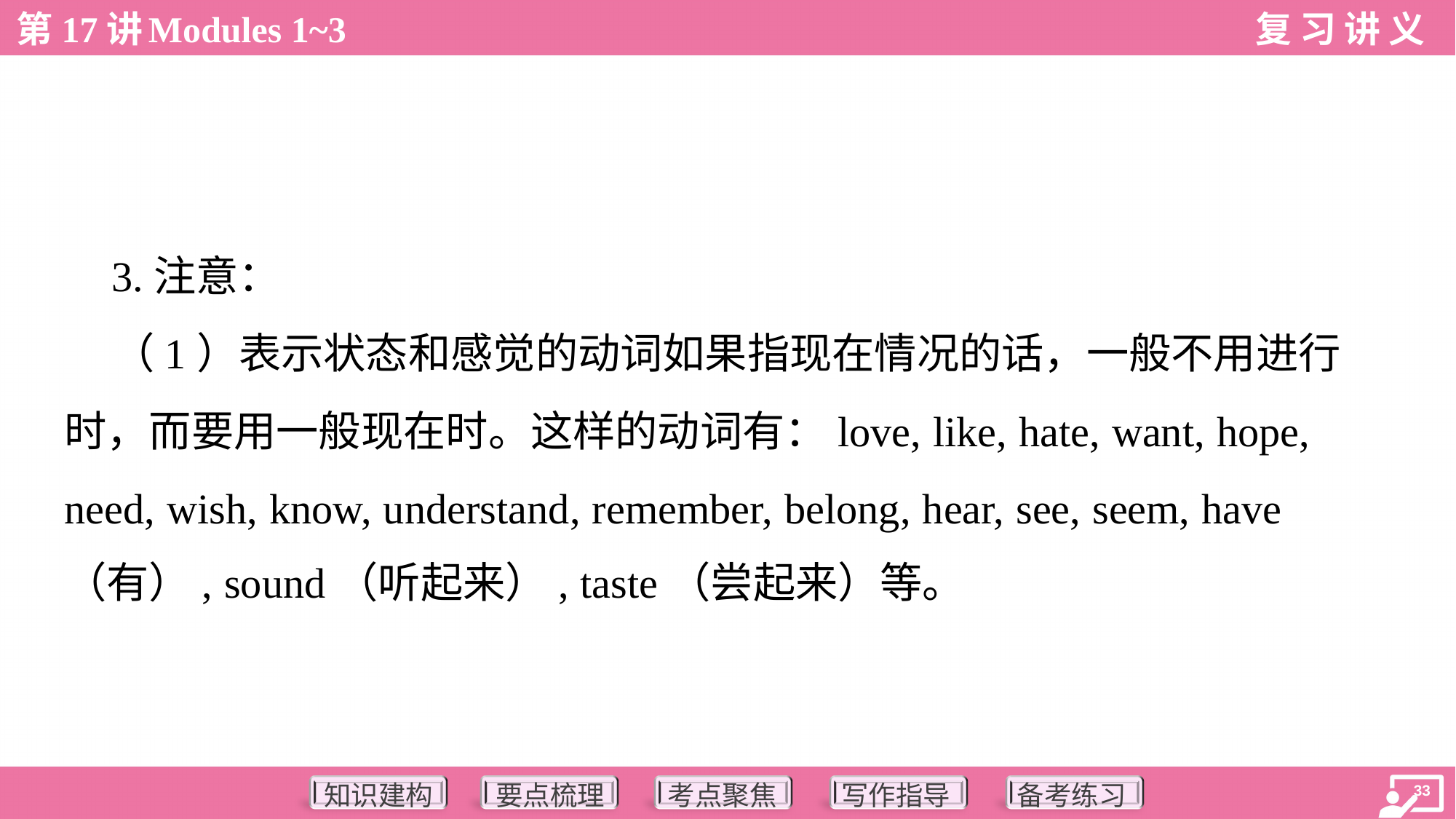

3.注意：
    （1）表示状态和感觉的动词如果指现在情况的话，一般不用进行
时，而要用一般现在时。这样的动词有：love, like, hate, want, hope,
need, wish, know, understand, remember, belong, hear, see, seem, have
（有）, sound（听起来）, taste（尝起来）等。